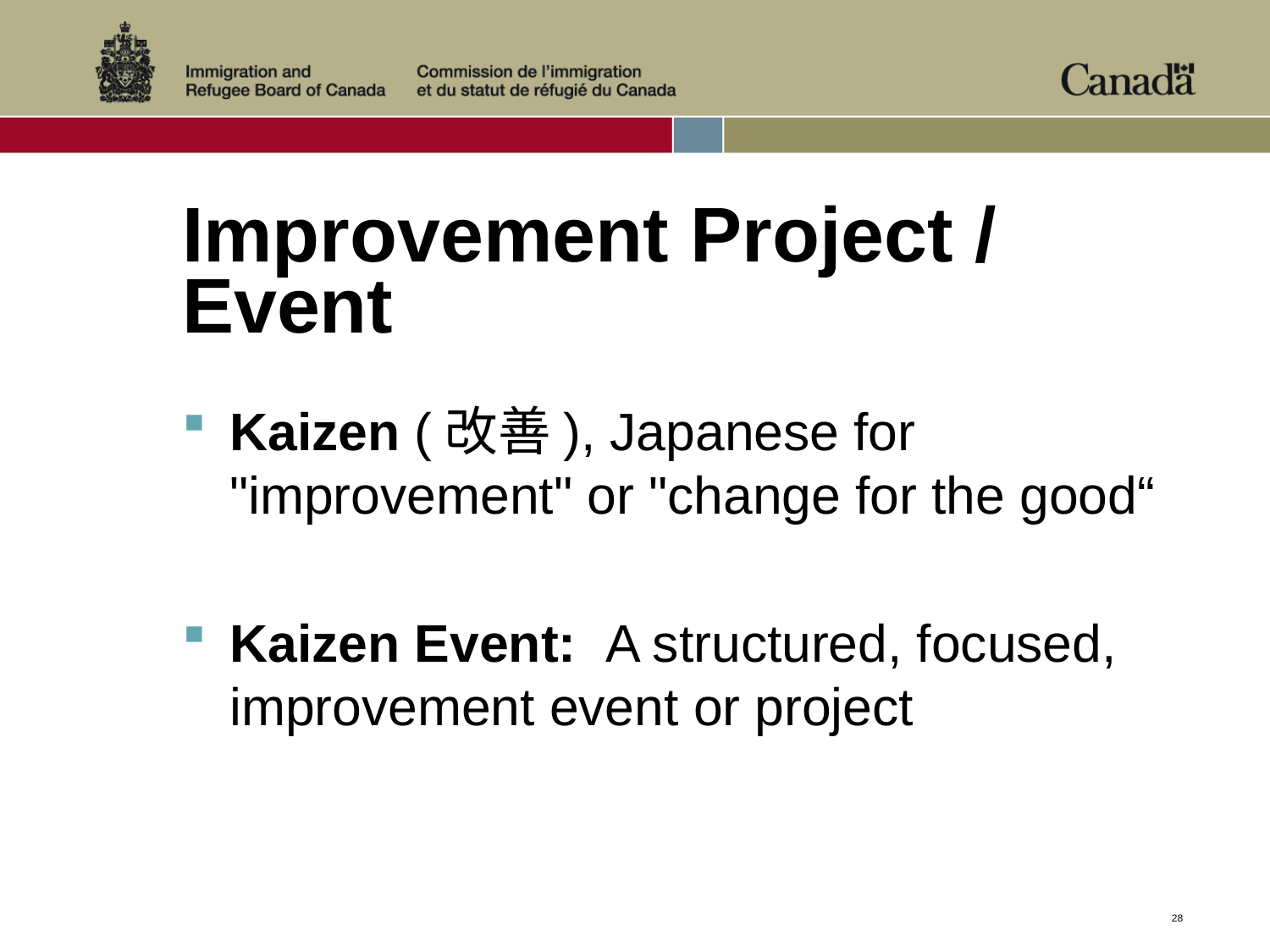

# Improvement Project / Event
Kaizen (改善), Japanese for "improvement" or "change for the good“

Kaizen Event:  A structured, focused, improvement event or project
28